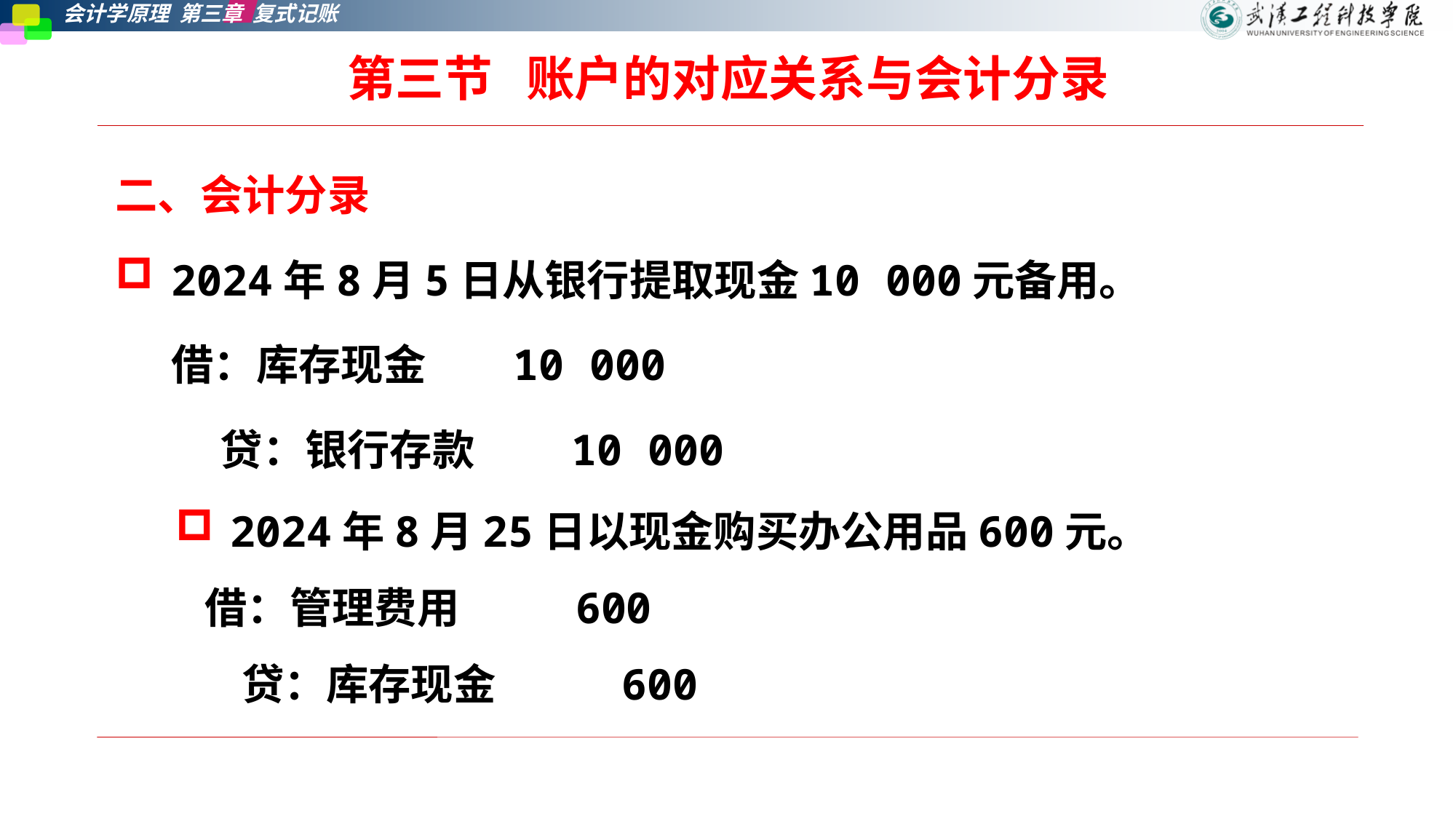

# 第三节   账户的对应关系与会计分录
二、会计分录
2024年8月5日从银行提取现金10 000元备用。
借：库存现金        10 000
    贷：银行存款         10 000
2024年8月25日以现金购买办公用品600元。
   借：管理费用           600
       贷：库存现金            600